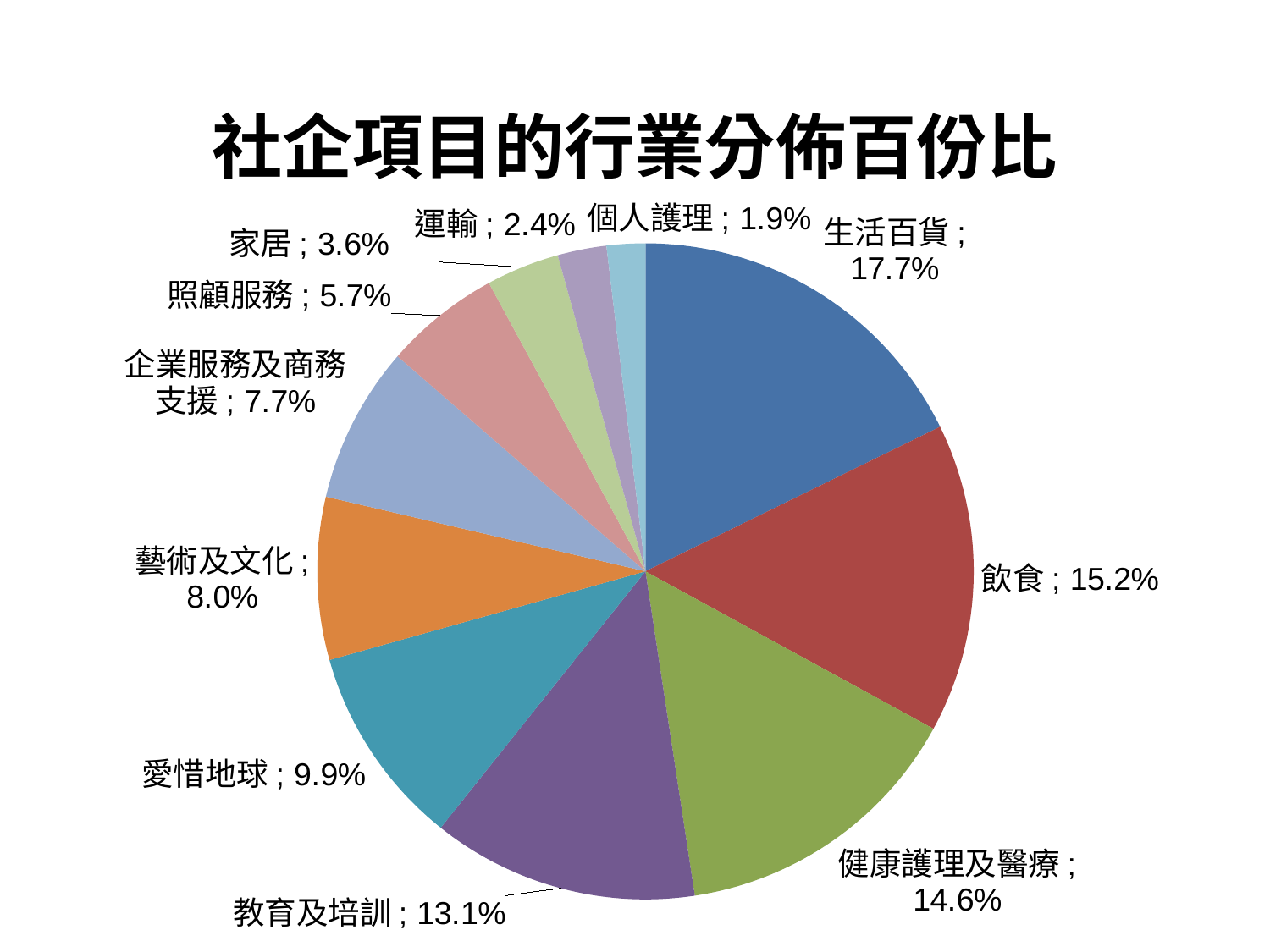

# 社企項目的行業分佈百份比

### Chart

| Category |  |
|---|---|
| 生活百貨 | 0.177 |
| 飲食 | 0.152 |
| 健康護理及醫療 | 0.146 |
| 教育及培訓 | 0.131 |
| 愛惜地球 | 0.099 |
| 藝術及文化 | 0.08 |
| 企業服務及商務支援 | 0.077 |
| 照顧服務 | 0.057 |
| 家居 | 0.036 |
| 運輸 | 0.024 |
| 個人護理 | 0.019 |